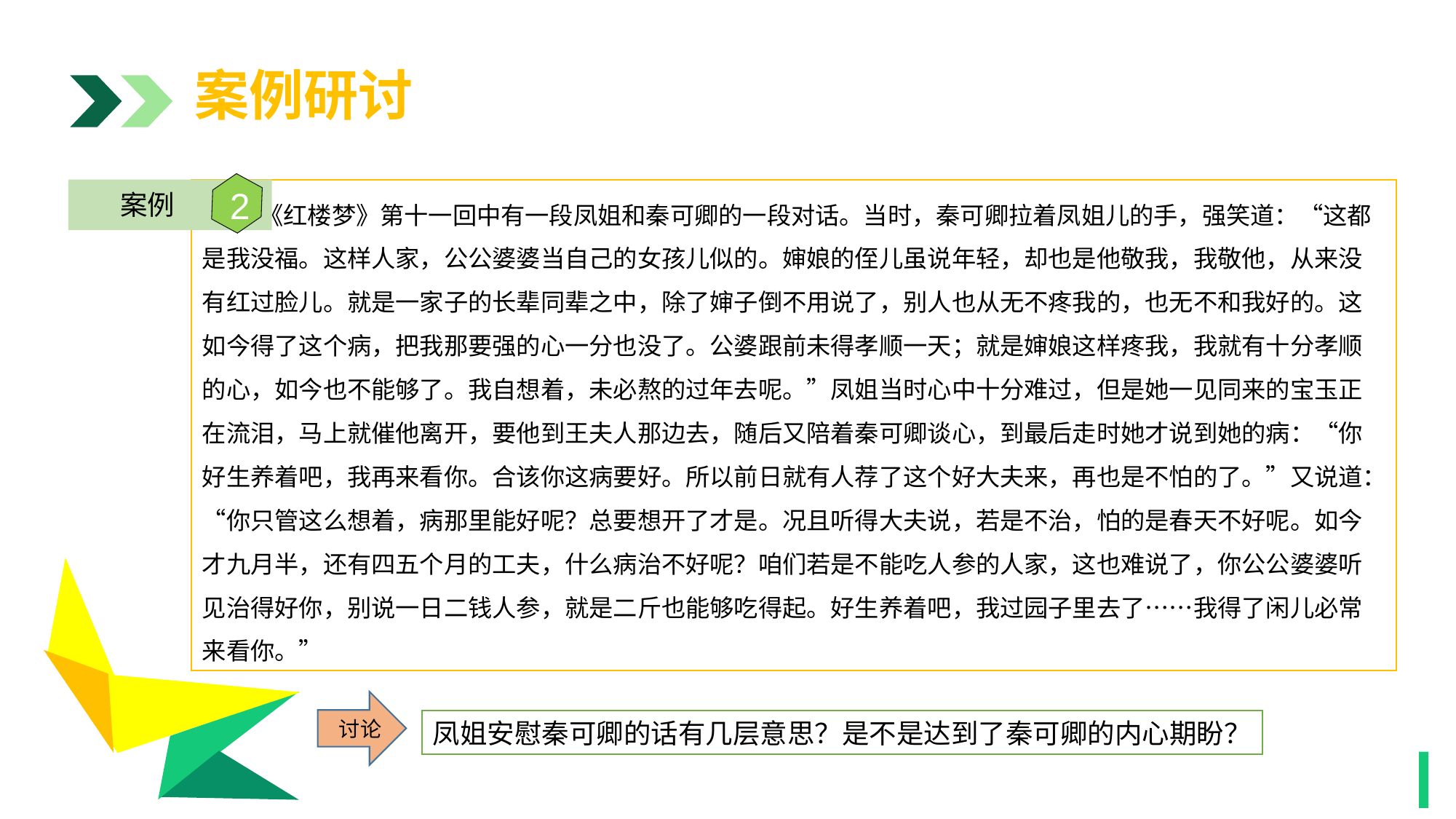

案例研讨

2

案例
           《红楼梦》第十一回中有一段凤姐和秦可卿的一段对话。当时，秦可卿拉着凤姐儿的手，强笑道：“这都是我没福。这样人家，公公婆婆当自己的女孩儿似的。婶娘的侄儿虽说年轻，却也是他敬我，我敬他，从来没有红过脸儿。就是一家子的长辈同辈之中，除了婶子倒不用说了，别人也从无不疼我的，也无不和我好的。这如今得了这个病，把我那要强的心一分也没了。公婆跟前未得孝顺一天；就是婶娘这样疼我，我就有十分孝顺的心，如今也不能够了。我自想着，未必熬的过年去呢。”凤姐当时心中十分难过，但是她一见同来的宝玉正在流泪，马上就催他离开，要他到王夫人那边去，随后又陪着秦可卿谈心，到最后走时她才说到她的病：“你好生养着吧，我再来看你。合该你这病要好。所以前日就有人荐了这个好大夫来，再也是不怕的了。”又说道：“你只管这么想着，病那里能好呢？总要想开了才是。况且听得大夫说，若是不治，怕的是春天不好呢。如今才九月半，还有四五个月的工夫，什么病治不好呢？咱们若是不能吃人参的人家，这也难说了，你公公婆婆听见治得好你，别说一日二钱人参，就是二斤也能够吃得起。好生养着吧，我过园子里去了……我得了闲儿必常来看你。”
1

讨论
1
凤姐安慰秦可卿的话有几层意思？是不是达到了秦可卿的内心期盼？
4